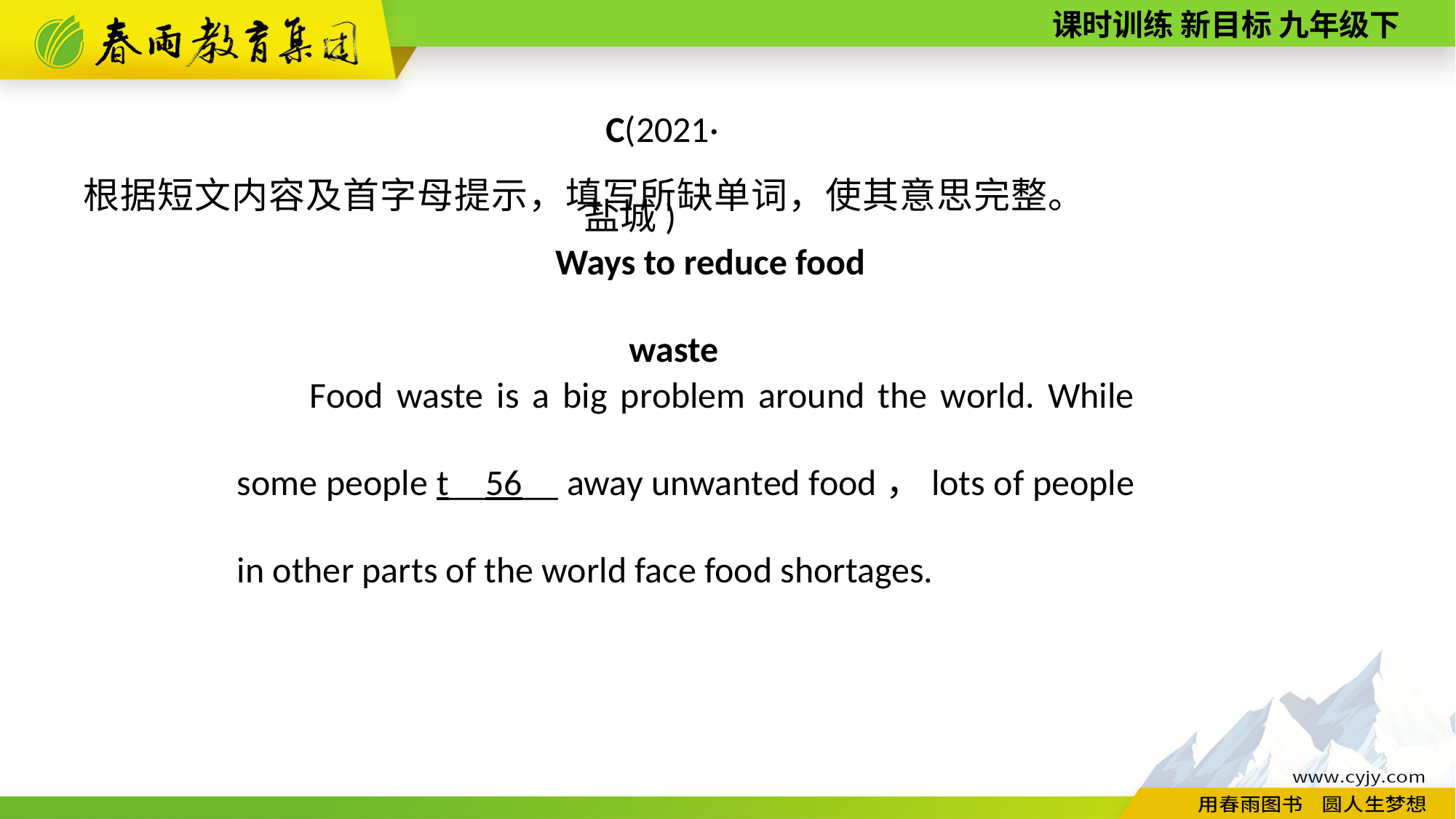

C(2021·盐城)
根据短文内容及首字母提示，填写所缺单词，使其意思完整。
Ways to reduce food waste
Food waste is a big problem around the world. While some people t__56__ away unwanted food，lots of people in other parts of the world face food shortages.